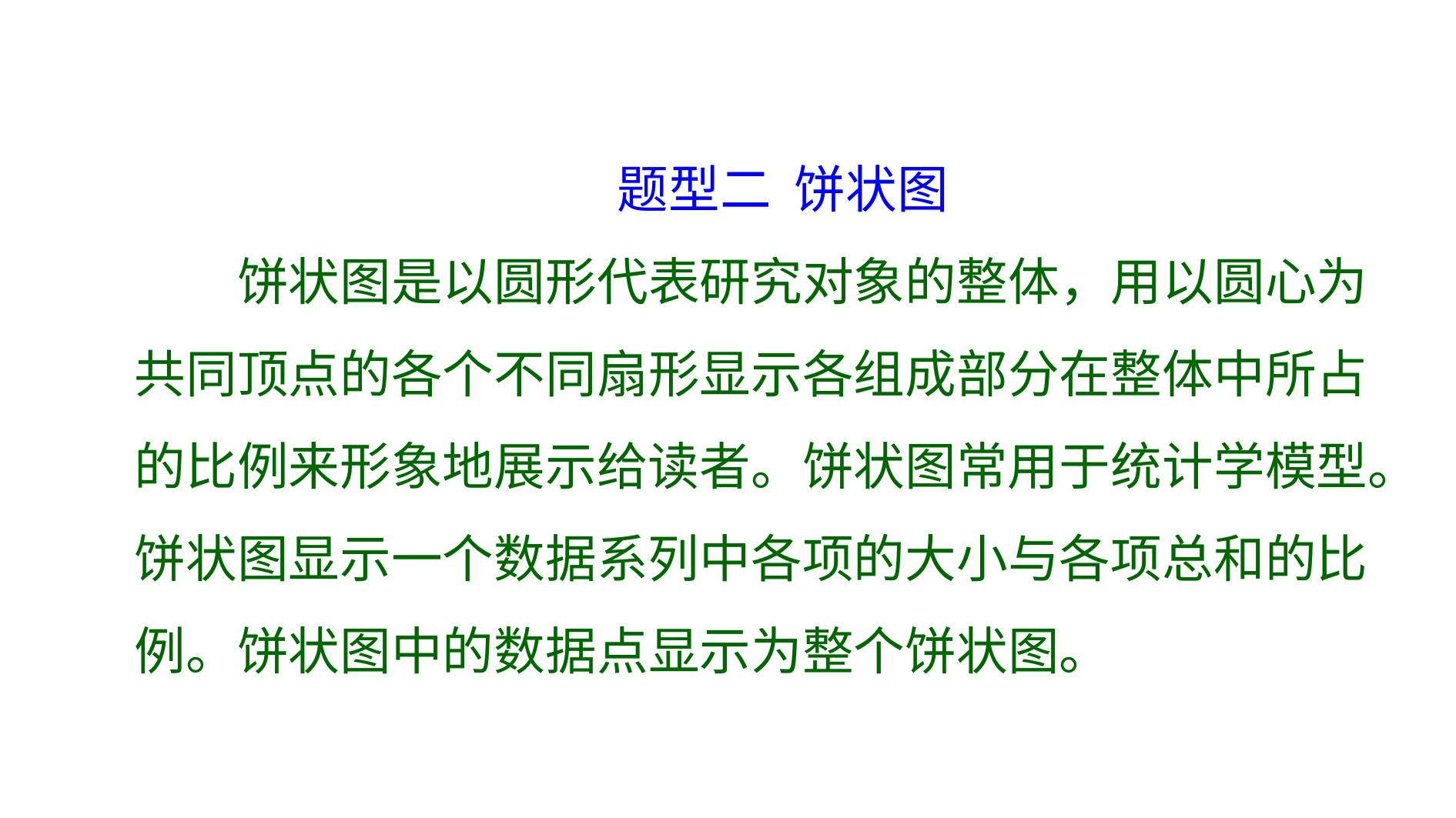

题型二  饼状图
　　饼状图是以圆形代表研究对象的整体，用以圆心为共同顶点的各个不同扇形显示各组成部分在整体中所占的比例来形象地展示给读者。饼状图常用于统计学模型。饼状图显示一个数据系列中各项的大小与各项总和的比例。饼状图中的数据点显示为整个饼状图。